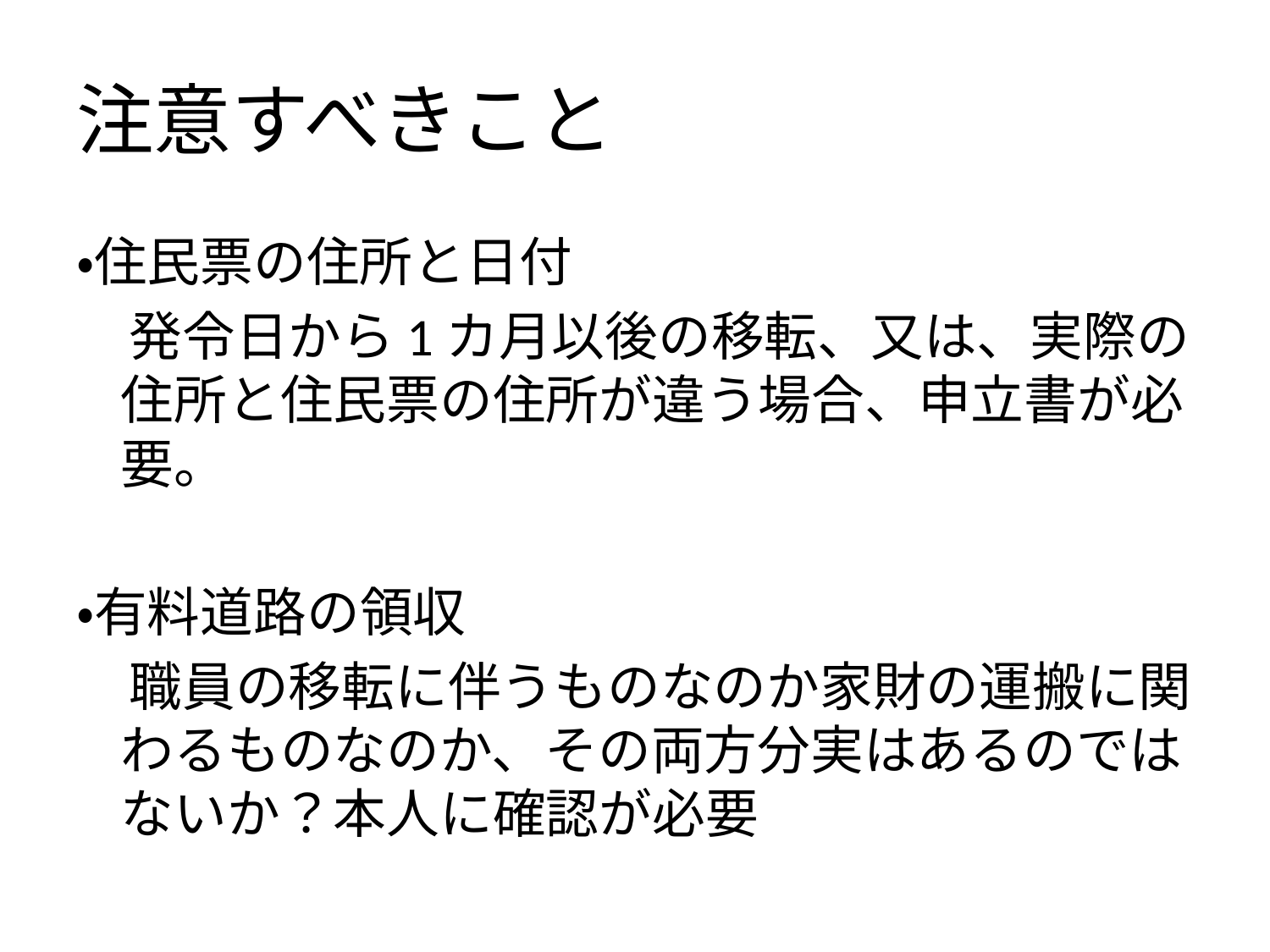

# 注意すべきこと
・住民票の住所と日付
　発令日から1カ月以後の移転、又は、実際の住所と住民票の住所が違う場合、申立書が必要。

・有料道路の領収
　職員の移転に伴うものなのか家財の運搬に関わるものなのか、その両方分実はあるのではないか？本人に確認が必要